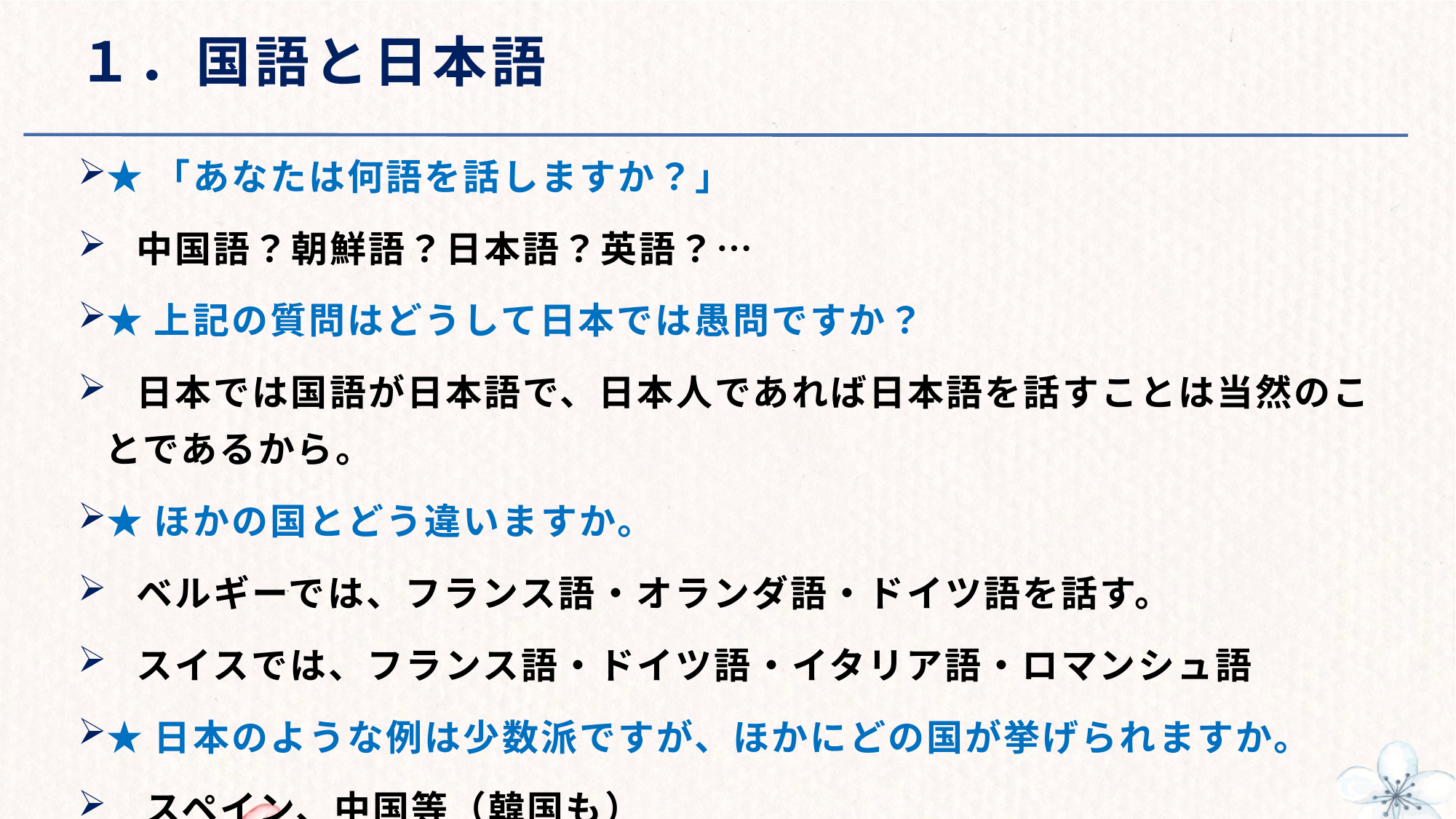

# １．国語と日本語
★「あなたは何語を話しますか？」
  中国語？朝鮮語？日本語？英語？…
★上記の質問はどうして日本では愚問ですか？
  日本では国語が日本語で、日本人であれば日本語を話すことは当然のことであるから。
★ほかの国とどう違いますか。
  ベルギーでは、フランス語・オランダ語・ドイツ語を話す。
  スイスでは、フランス語・ドイツ語・イタリア語・ロマンシュ語
★日本のような例は少数派ですが、ほかにどの国が挙げられますか。
　スペイン、中国等（韓国も）